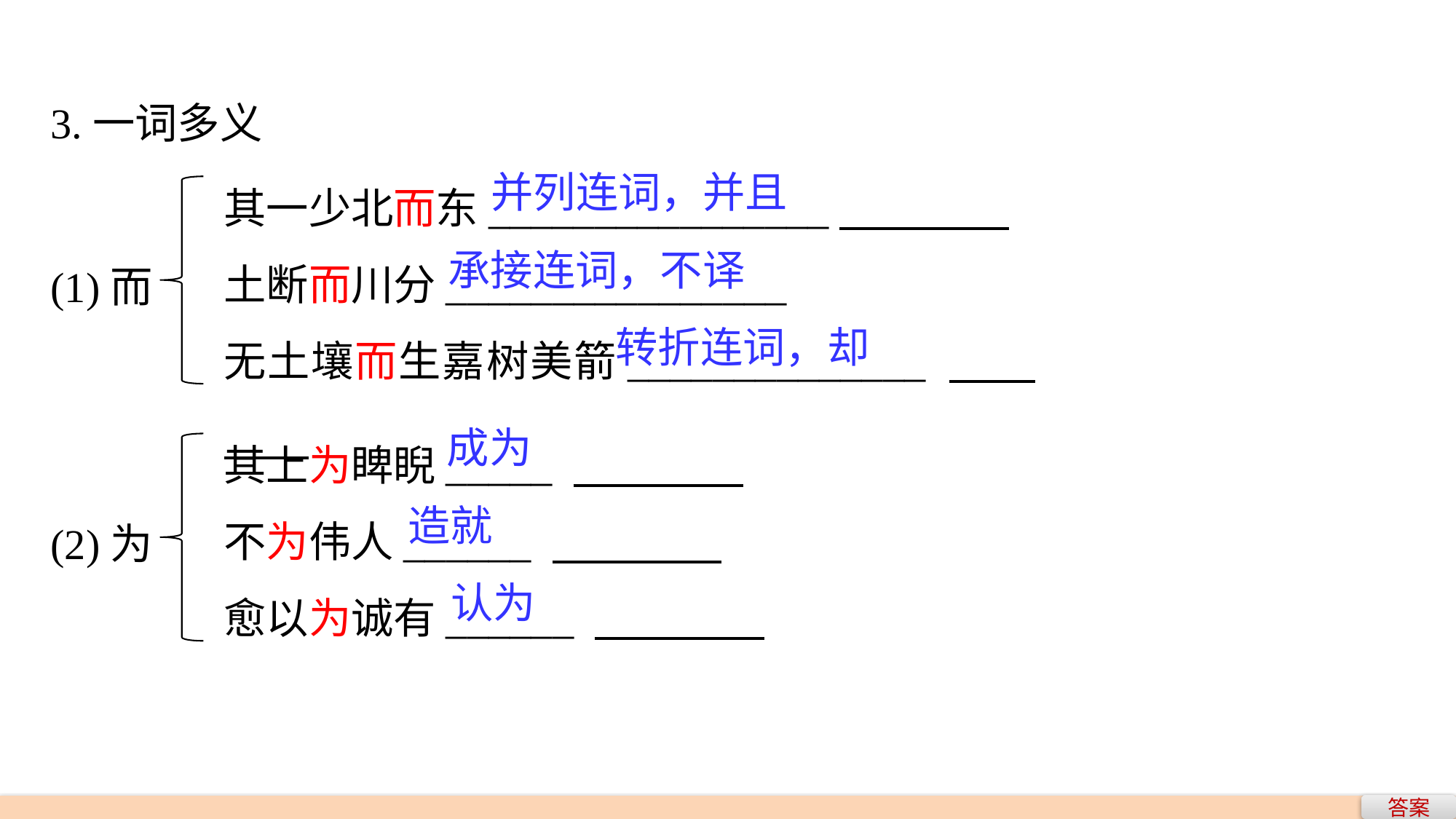

3.一词多义
其一少北而东________________
土断而川分________________
无土壤而生嘉树美箭______________
并列连词，并且

(1)而
承接连词，不译
转折连词，却
其上为睥睨_____
不为伟人______
愈以为诚有______
成为

(2)为
造就
认为
答案